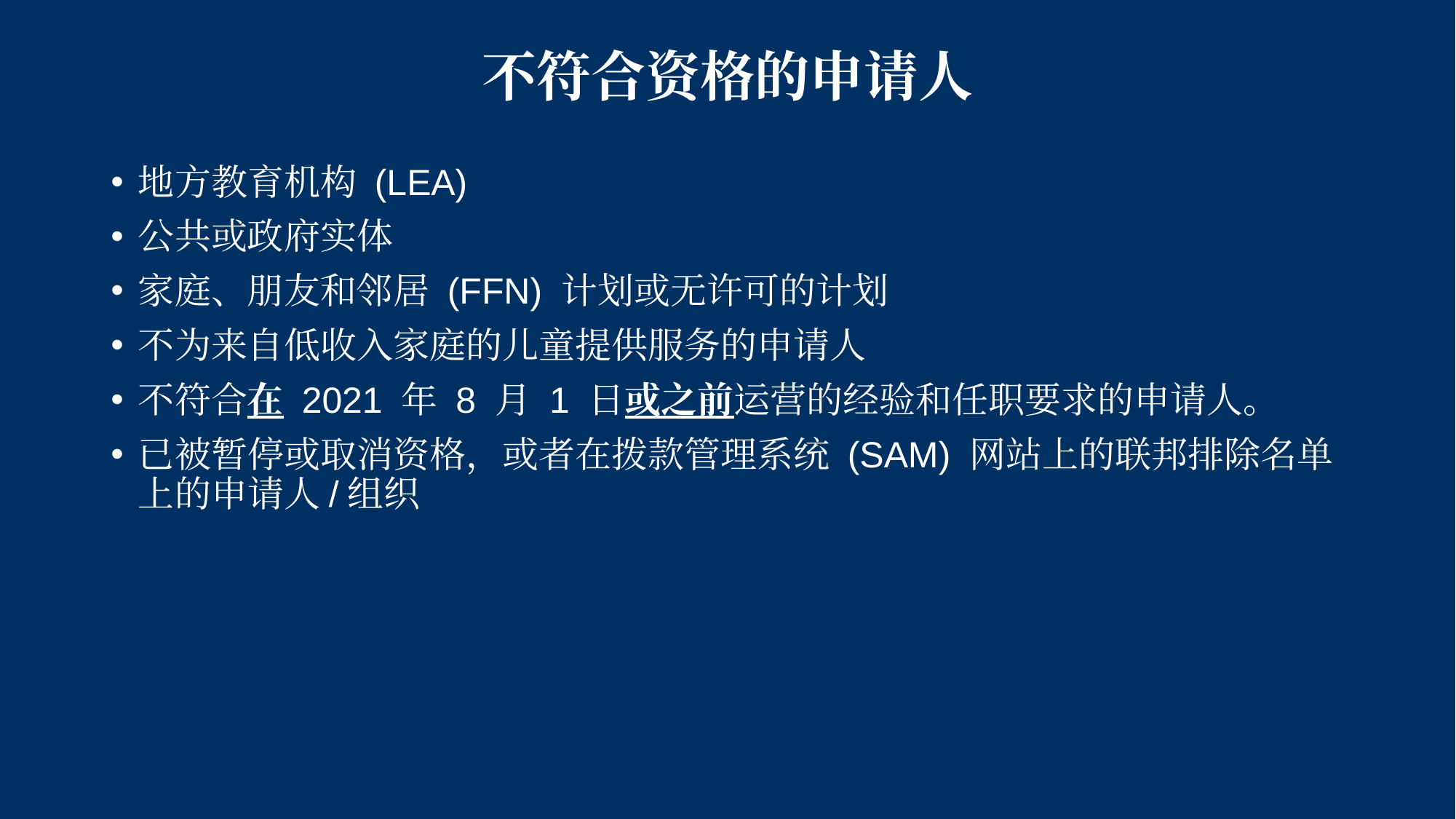

# 不符合资格的申请人
地方教育机构 (LEA)
公共或政府实体
家庭、朋友和邻居 (FFN) 计划或无许可的计划
不为来自低收入家庭的儿童提供服务的申请人
不符合在 2021 年 8 月 1 日或之前运营的经验和任职要求的申请人。
已被暂停或取消资格，或者在拨款管理系统 (SAM) 网站上的联邦排除名单上的申请人/组织